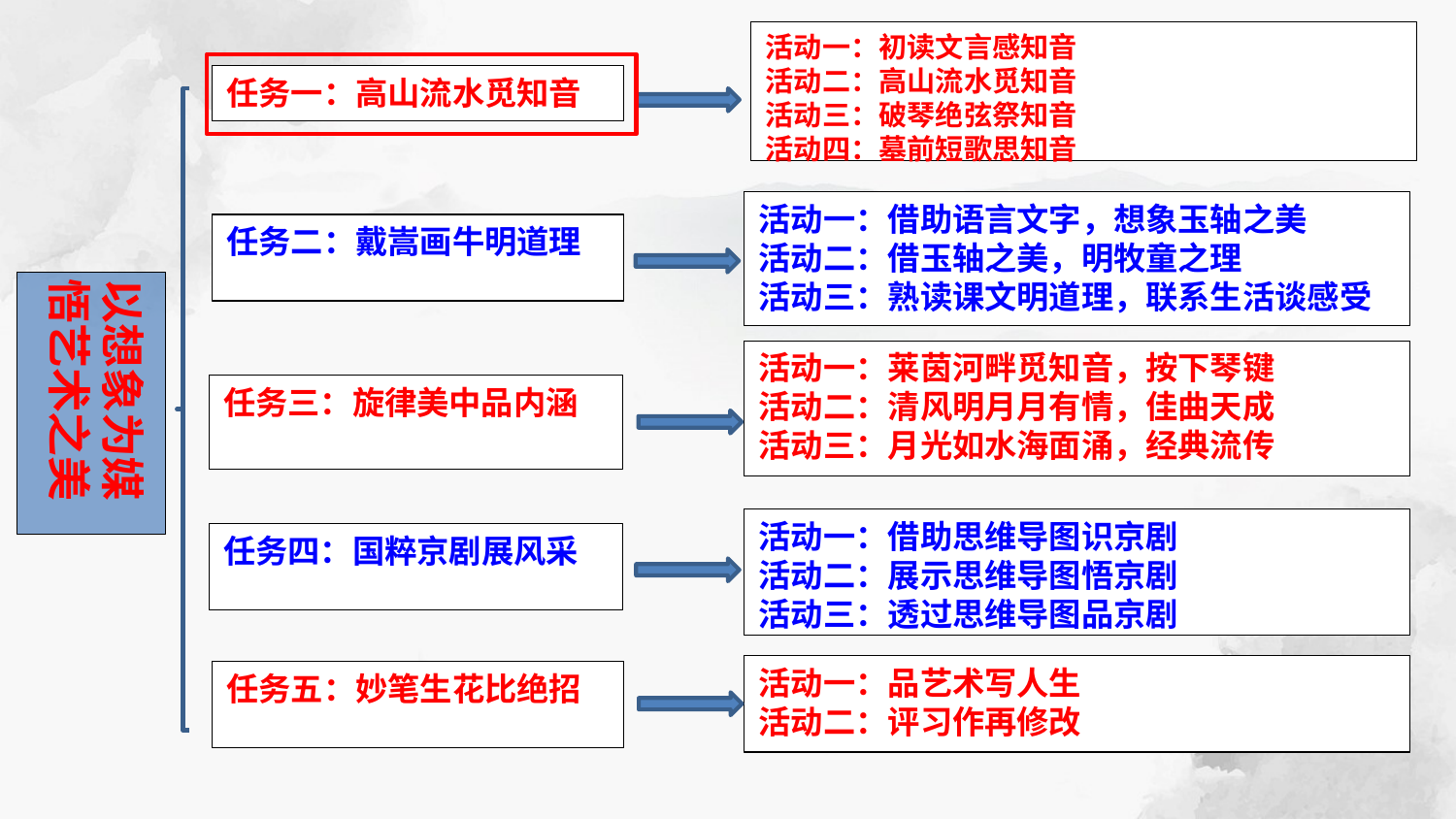

活动一：初读文言感知音
活动二：高山流水觅知音
活动三：破琴绝弦祭知音
活动四：墓前短歌思知音

任务一：高山流水觅知音

活动一：借助语言文字，想象玉轴之美
活动二：借玉轴之美，明牧童之理
活动三：熟读课文明道理，联系生活谈感受

任务二：戴嵩画牛明道理

以想象为媒
悟艺术之美
活动一：莱茵河畔觅知音，按下琴键
活动二：清风明月月有情，佳曲天成
活动三：月光如水海面涌，经典流传
任务三：旋律美中品内涵

活动一：借助思维导图识京剧
活动二：展示思维导图悟京剧
活动三：透过思维导图品京剧
任务四：国粹京剧展风采

活动一：品艺术写人生
活动二：评习作再修改
任务五：妙笔生花比绝招